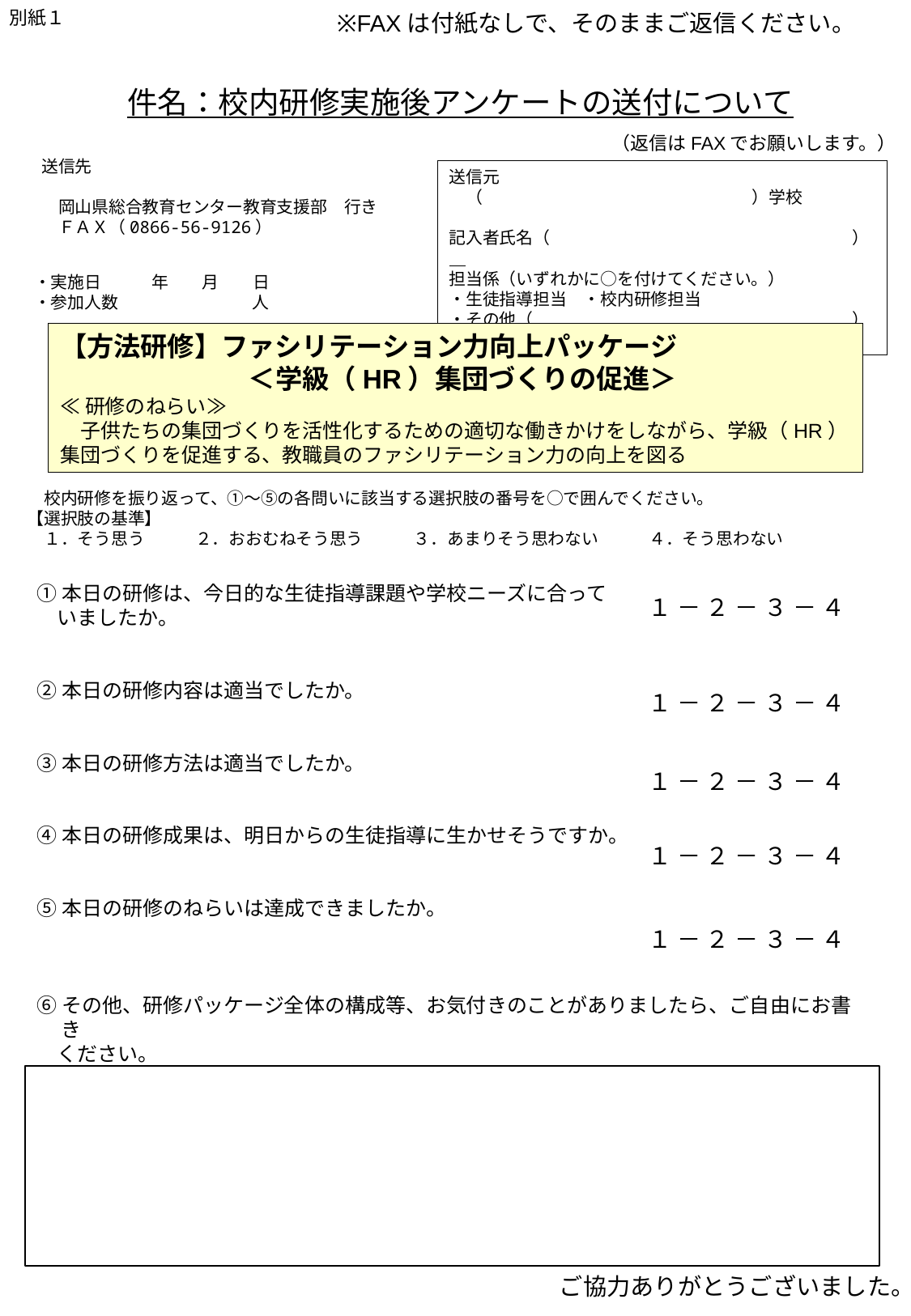

別紙１
※FAXは付紙なしで、そのままご返信ください。
件名：校内研修実施後アンケートの送付について
（返信はFAXでお願いします。）
送信先

　岡山県総合教育センター教育支援部　行き
　ＦＡＸ（0866-56-9126）

送信元
　（　　　　　　　　　　　　　　　　）学校

記入者氏名（　　　　　　　　　　　　　　　　　　）
担当係（いずれかに○を付けてください。）
・生徒指導担当　・校内研修担当
・その他（　　　　　　　　　　　　　　　　　　　）
・実施日　　　年　　月　　日
・参加人数　　　　　　　　人
【方法研修】ファシリテーション力向上パッケージ
　　　　　　　＜学級（HR）集団づくりの促進＞
≪研修のねらい≫
　子供たちの集団づくりを活性化するための適切な働きかけをしながら、学級（HR）集団づくりを促進する、教職員のファシリテーション力の向上を図る
　校内研修を振り返って、①～⑤の各問いに該当する選択肢の番号を○で囲んでください。
【選択肢の基準】
　１．そう思う　　　２．おおむねそう思う　　　３．あまりそう思わない　　　４．そう思わない
①本日の研修は、今日的な生徒指導課題や学校ニーズに合って
　いましたか。

②本日の研修内容は適当でしたか。

③本日の研修方法は適当でしたか。

④本日の研修成果は、明日からの生徒指導に生かせそうですか。

⑤本日の研修のねらいは達成できましたか。

⑥その他、研修パッケージ全体の構成等、お気付きのことがありましたら、ご自由にお書き
　ください。

１ － ２ － ３ － ４
１ － ２ － ３ － ４
１ － ２ － ３ － ４
１ － ２ － ３ － ４
１ － ２ － ３ － ４

　ご協力ありがとうございました。